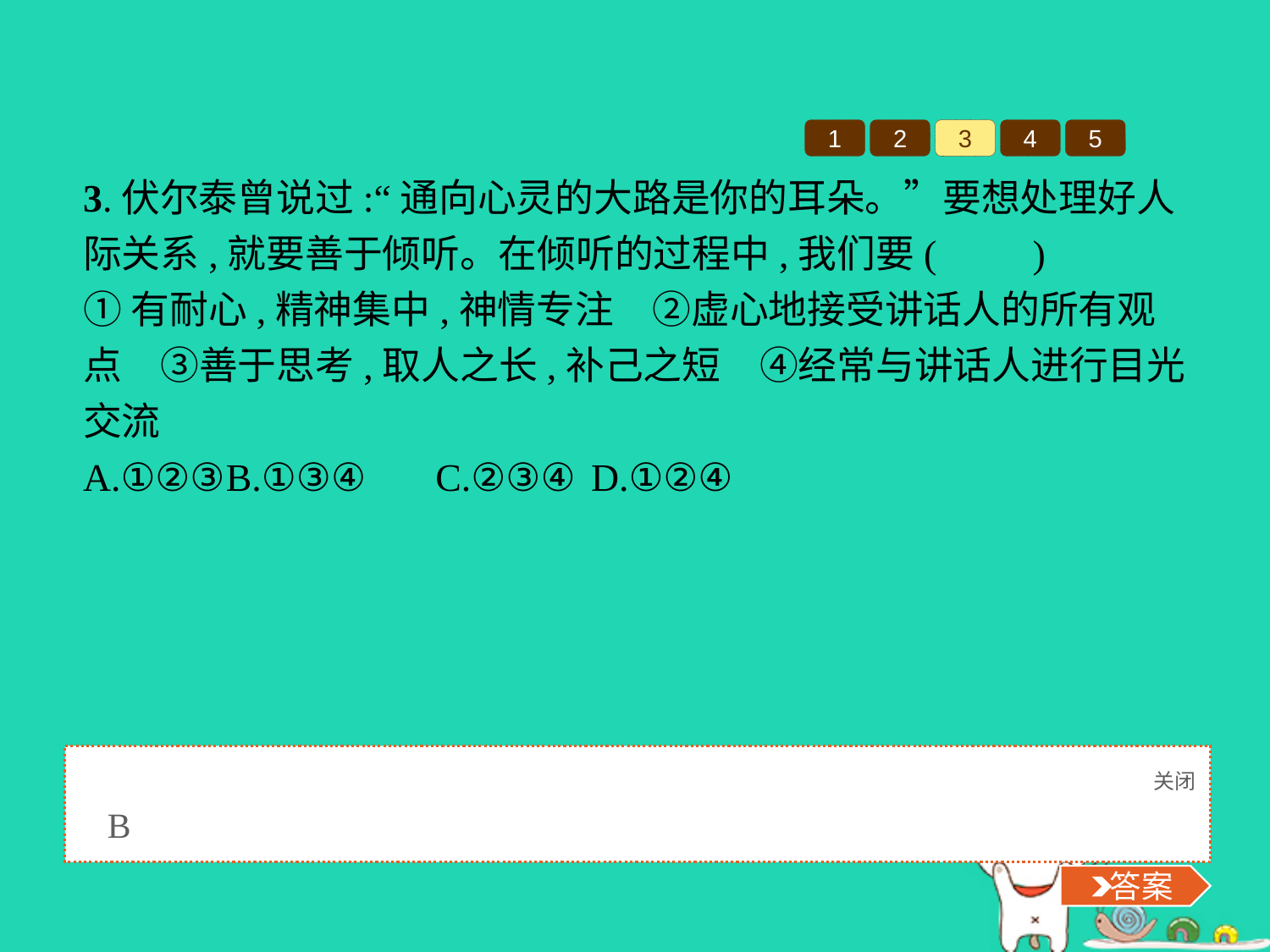

1
2
3
4
5
3.伏尔泰曾说过:“通向心灵的大路是你的耳朵。”要想处理好人际关系,就要善于倾听。在倾听的过程中,我们要(　　)
①有耐心,精神集中,神情专注　②虚心地接受讲话人的所有观点　③善于思考,取人之长,补己之短　④经常与讲话人进行目光交流
A.①②③	B.①③④	C.②③④	D.①②④

关闭
  答案

B
  答案